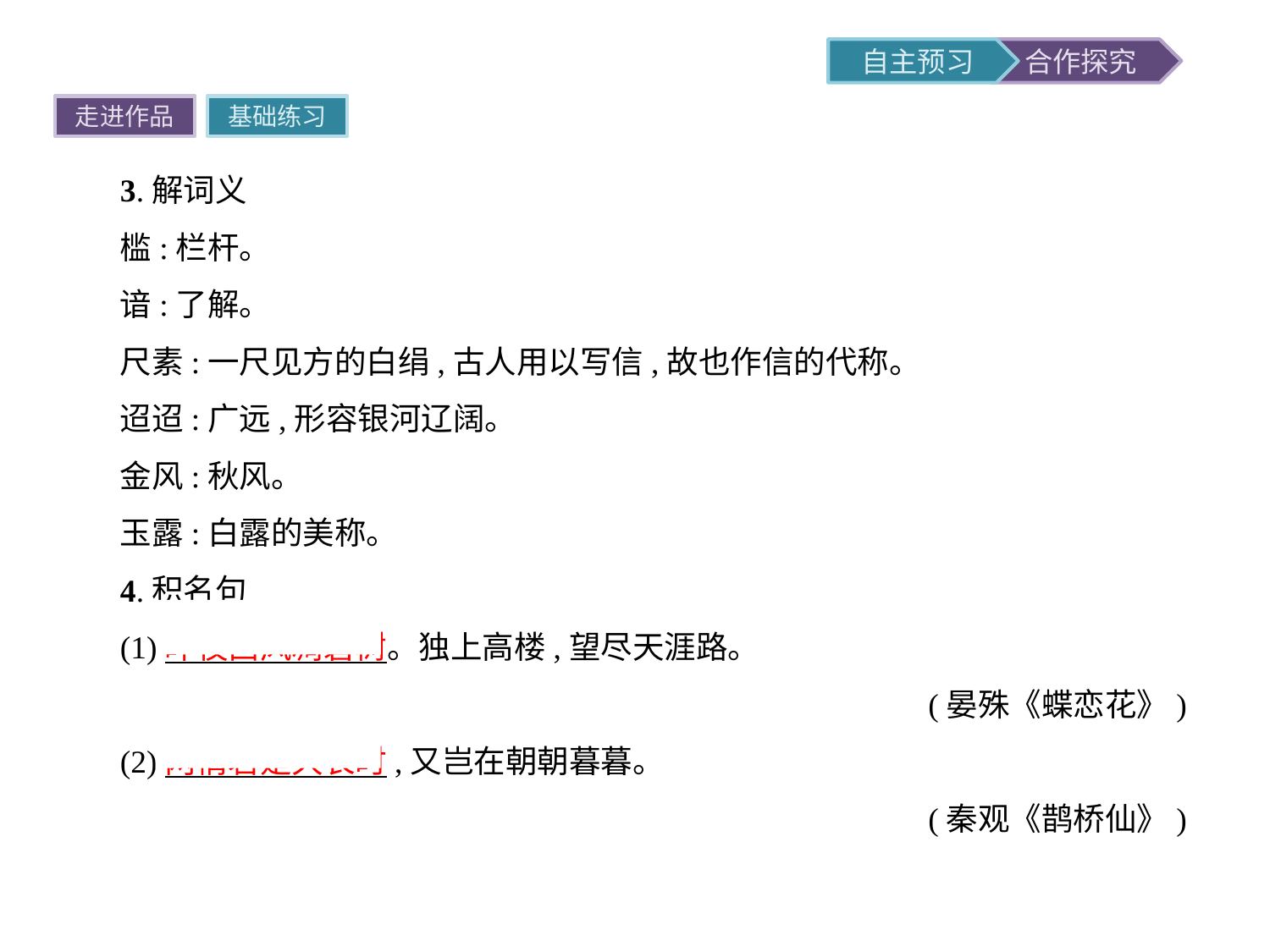

走进作品
基础练习
3.解词义
槛:栏杆。
谙:了解。
尺素:一尺见方的白绢,古人用以写信,故也作信的代称。
迢迢:广远,形容银河辽阔。
金风:秋风。
玉露:白露的美称。
4.积名句
(1)昨夜西风凋碧树。独上高楼,望尽天涯路。
(晏殊《蝶恋花》)
(2)两情若是久长时,又岂在朝朝暮暮。
(秦观《鹊桥仙》)